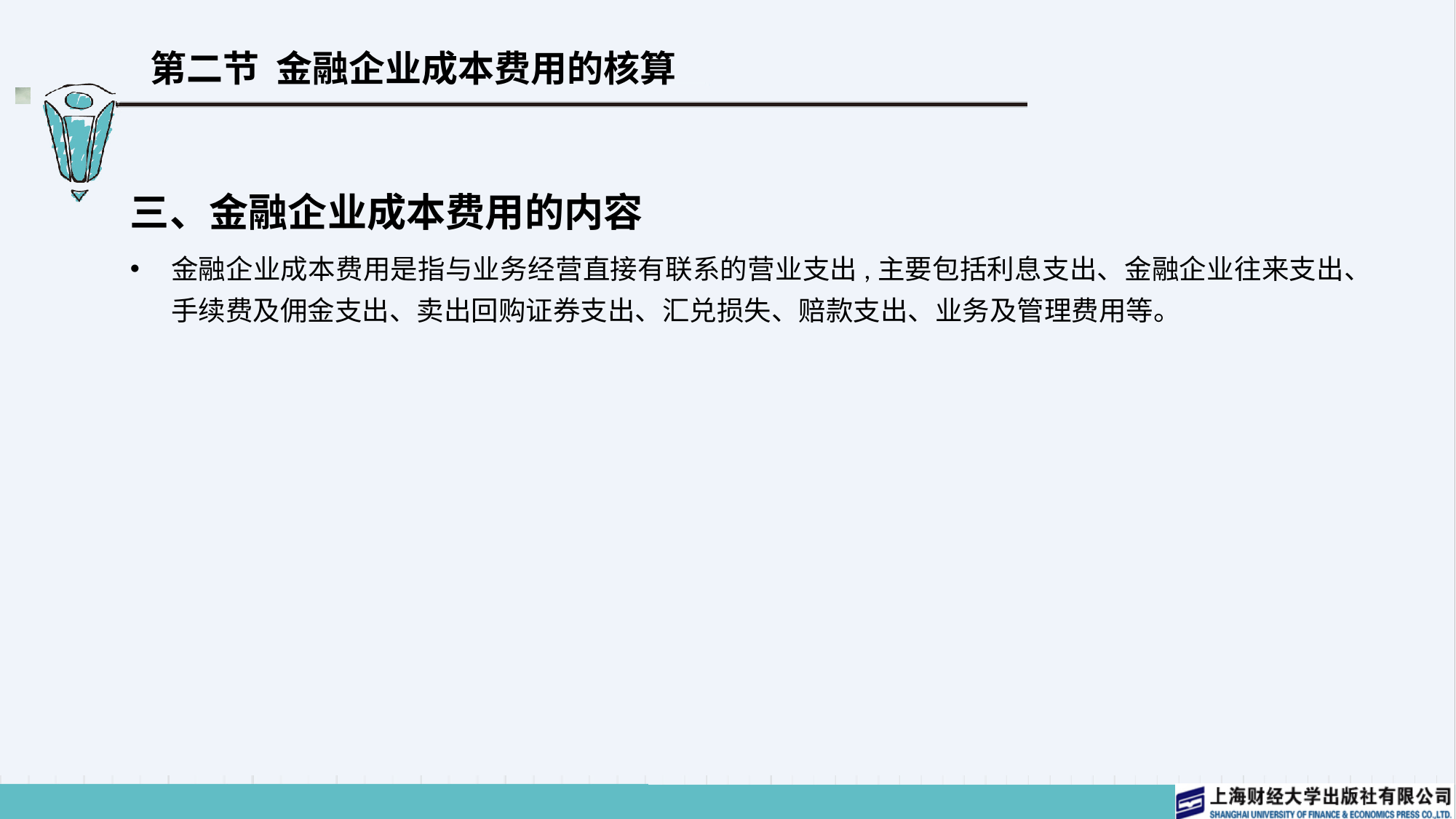

# 第二节  金融企业成本费用的核算
三、金融企业成本费用的内容
金融企业成本费用是指与业务经营直接有联系的营业支出,主要包括利息支出、金融企业往来支出、手续费及佣金支出、卖出回购证券支出、汇兑损失、赔款支出、业务及管理费用等。